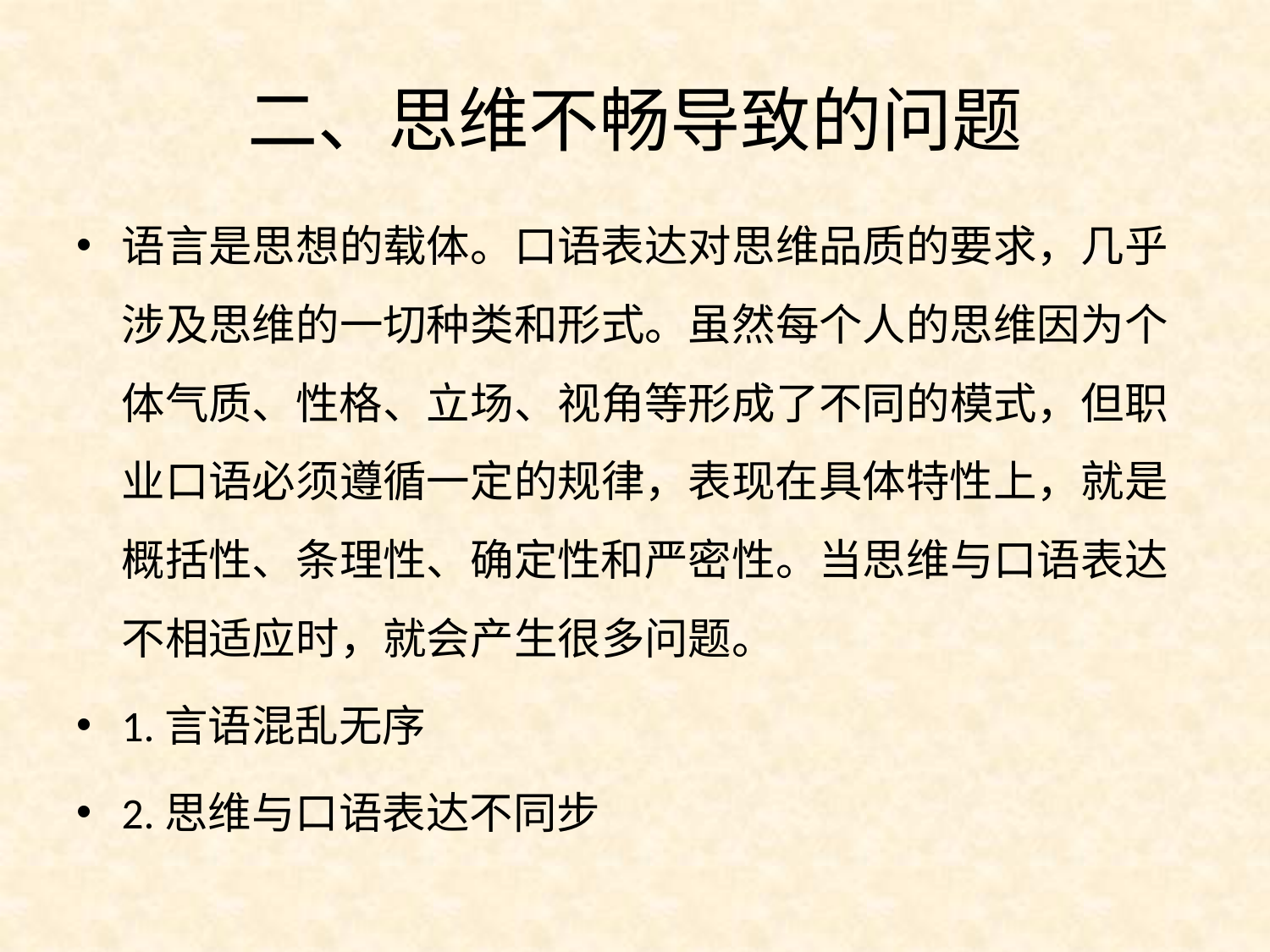

# 二、思维不畅导致的问题
语言是思想的载体。口语表达对思维品质的要求，几乎涉及思维的一切种类和形式。虽然每个人的思维因为个体气质、性格、立场、视角等形成了不同的模式，但职业口语必须遵循一定的规律，表现在具体特性上，就是概括性、条理性、确定性和严密性。当思维与口语表达不相适应时，就会产生很多问题。
1.言语混乱无序
2.思维与口语表达不同步